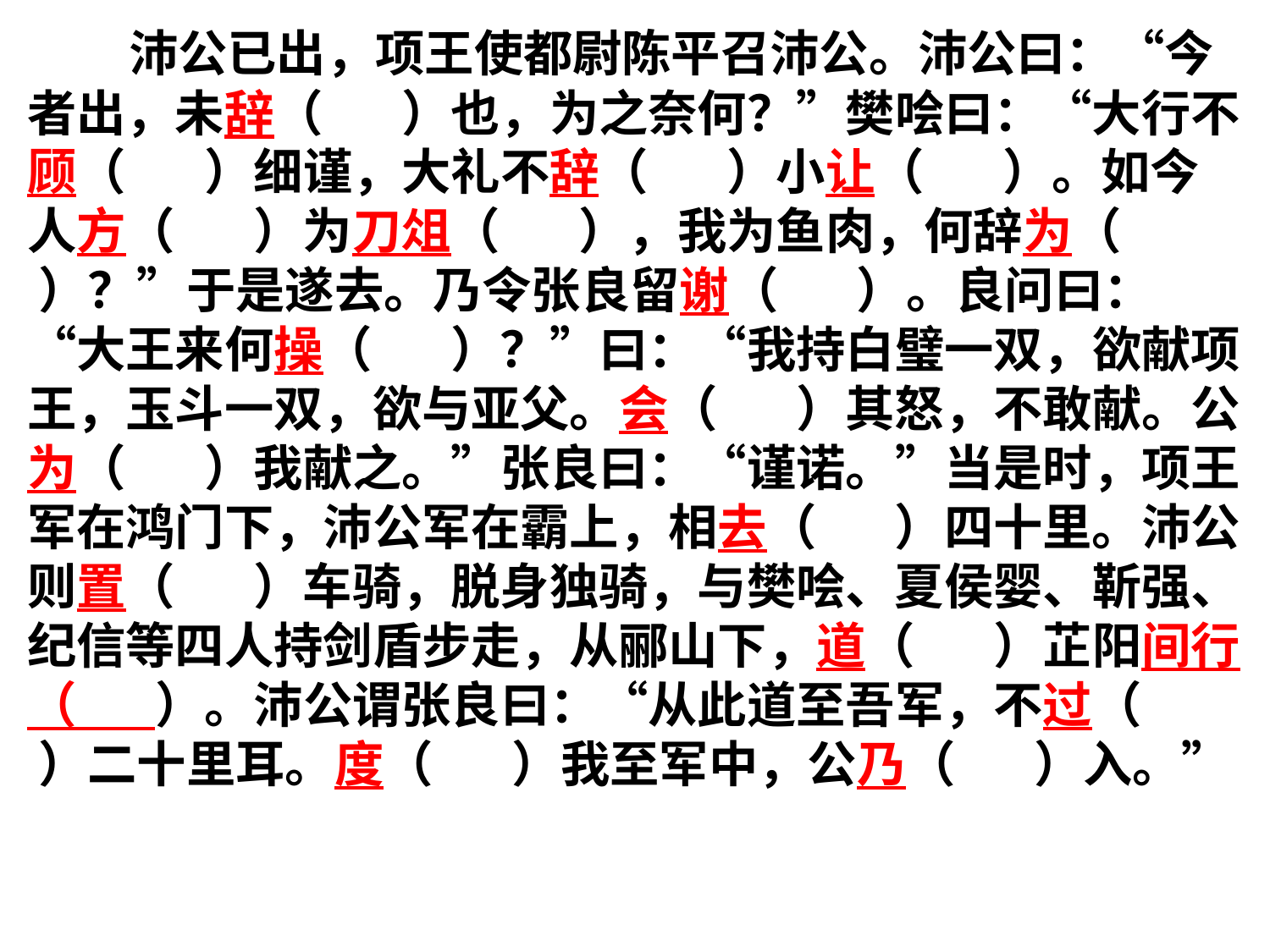

沛公已出，项王使都尉陈平召沛公。沛公曰：“今者出，未辞（       ）也，为之奈何？”樊哙曰：“大行不顾（       ）细谨，大礼不辞（       ）小让（       ）。如今人方（       ）为刀俎（       ），我为鱼肉，何辞为（       ）？”于是遂去。乃令张良留谢（       ）。良问曰：“大王来何操（       ）？”曰：“我持白璧一双，欲献项王，玉斗一双，欲与亚父。会（       ）其怒，不敢献。公为（       ）我献之。”张良曰：“谨诺。”当是时，项王军在鸿门下，沛公军在霸上，相去（       ）四十里。沛公则置（       ）车骑，脱身独骑，与樊哙、夏侯婴、靳强、纪信等四人持剑盾步走，从郦山下，道（       ）芷阳间行（       ）。沛公谓张良曰：“从此道至吾军，不过（       ）二十里耳。度（       ）我至军中，公乃（       ）入。”